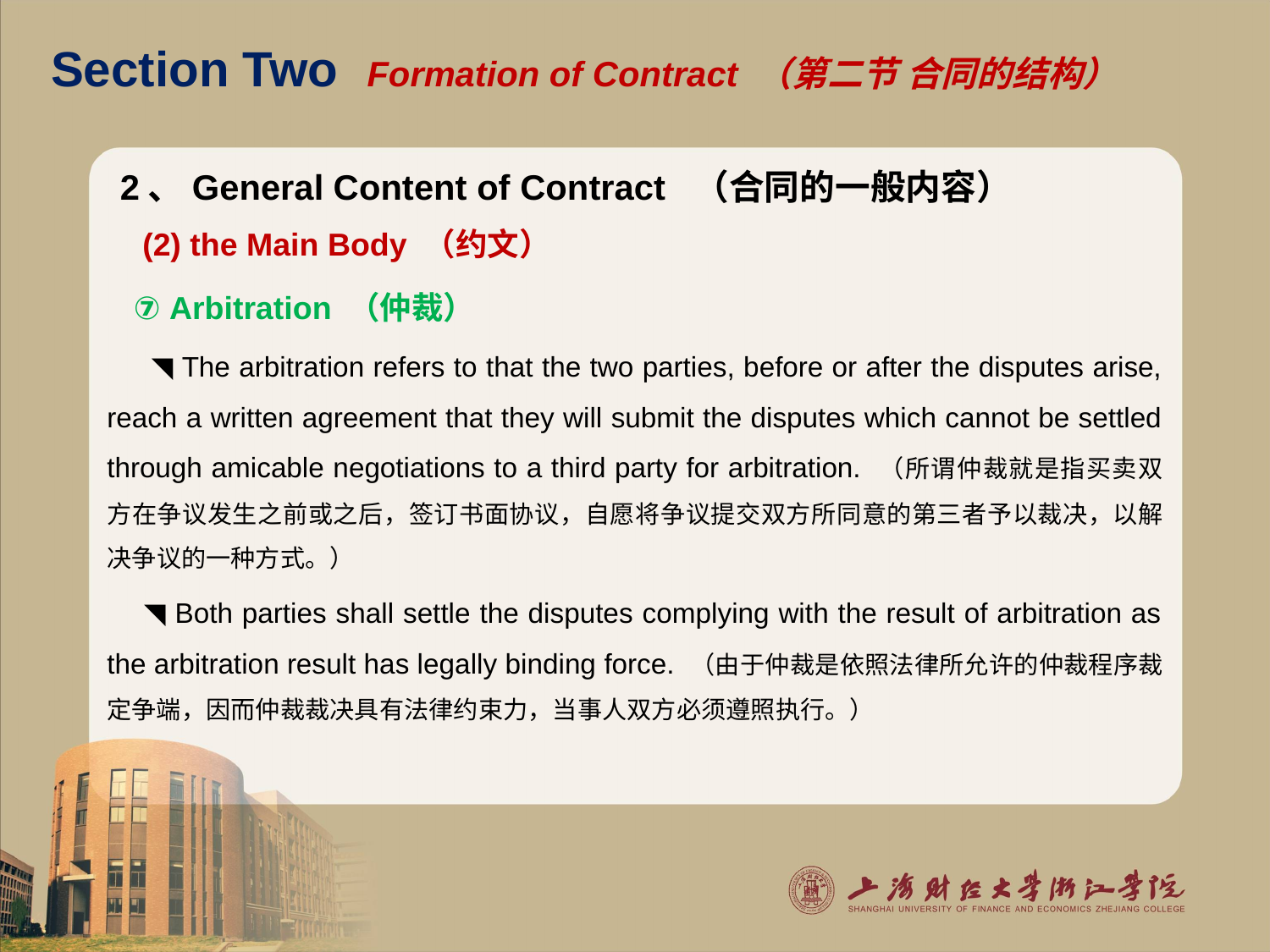

# Section Two   Formation of Contract （第二节 合同的结构）
2、General Content of Contract  （合同的一般内容）
    (2) the Main Body （约文）
   ⑦ Arbitration （仲裁）
     ◥ The arbitration refers to that the two parties, before or after the disputes arise, reach a written agreement that they will submit the disputes which cannot be settled through amicable negotiations to a third party for arbitration. （所谓仲裁就是指买卖双方在争议发生之前或之后，签订书面协议，自愿将争议提交双方所同意的第三者予以裁决，以解决争议的一种方式。）
    ◥ Both parties shall settle the disputes complying with the result of arbitration as the arbitration result has legally binding force. （由于仲裁是依照法律所允许的仲裁程序裁定争端，因而仲裁裁决具有法律约束力，当事人双方必须遵照执行。）